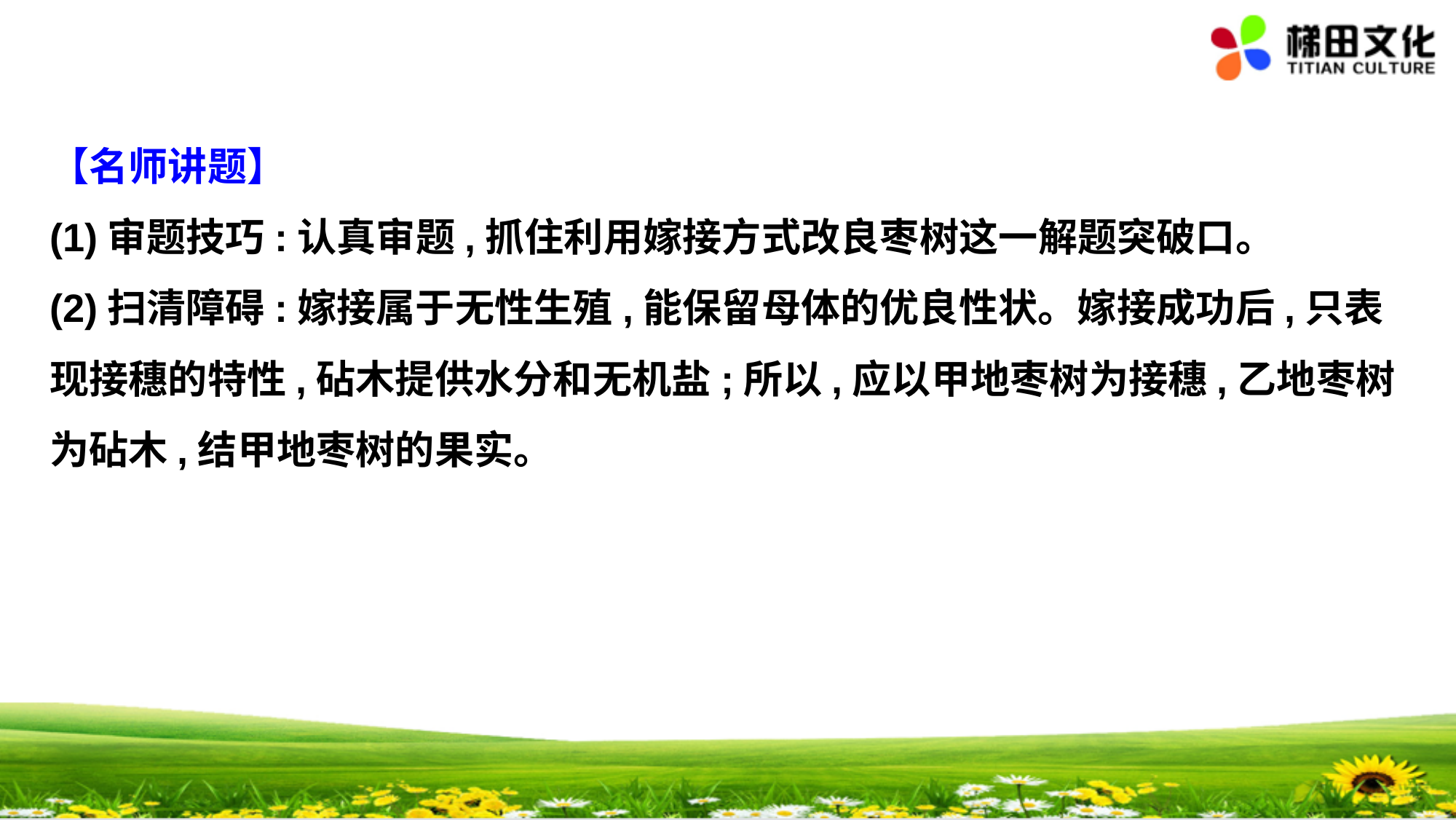

【名师讲题】
(1)审题技巧:认真审题,抓住利用嫁接方式改良枣树这一解题突破口。
(2)扫清障碍:嫁接属于无性生殖,能保留母体的优良性状。嫁接成功后,只表现接穗的特性,砧木提供水分和无机盐;所以,应以甲地枣树为接穗,乙地枣树为砧木,结甲地枣树的果实。